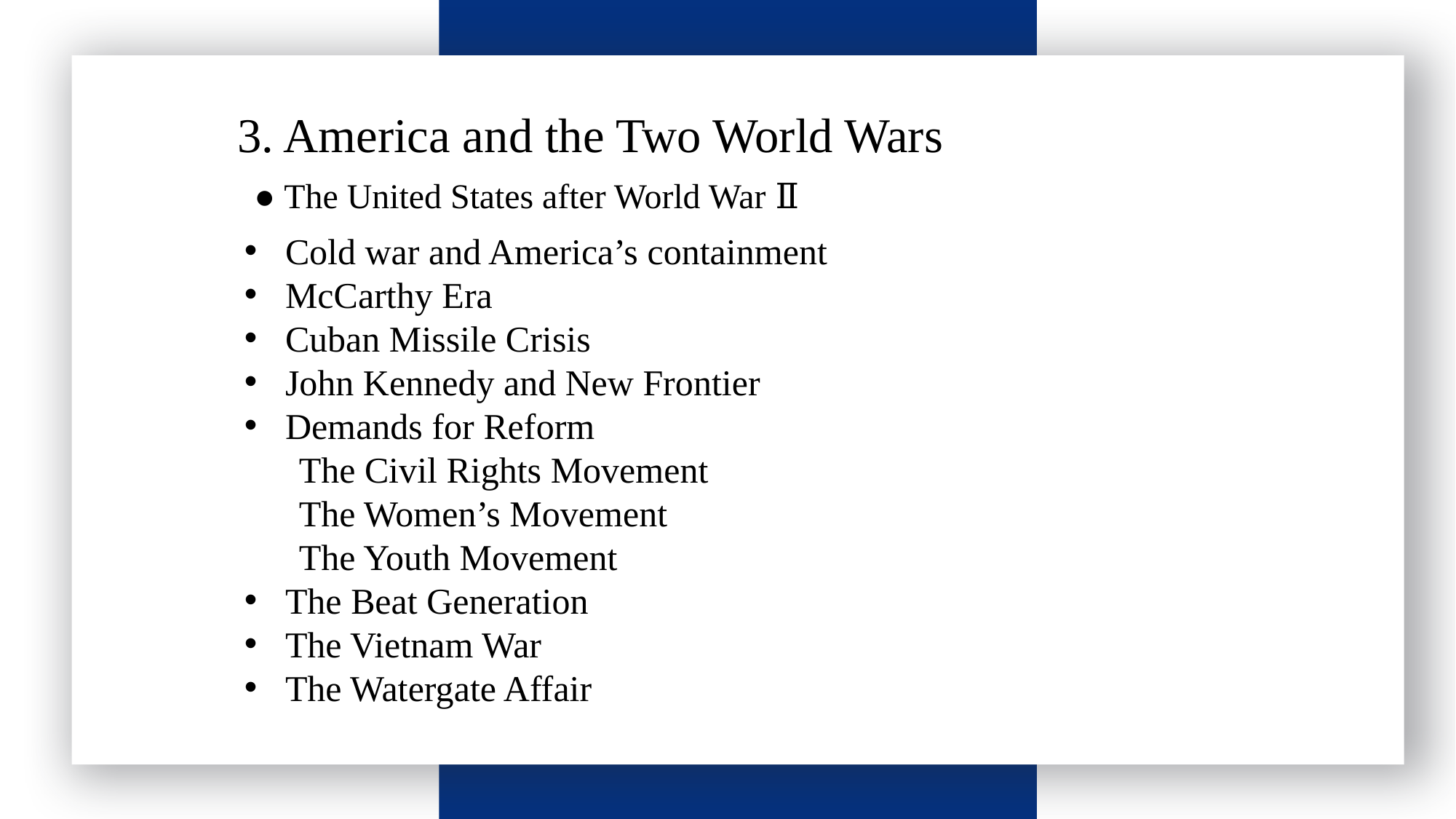

请输入标题
3. America and the Two World Wars
● The United States after World War Ⅱ
Cold war and America’s containment
McCarthy Era
Cuban Missile Crisis
John Kennedy and New Frontier
Demands for Reform
The Civil Rights Movement
The Women’s Movement
The Youth Movement
The Beat Generation
The Vietnam War
The Watergate Affair